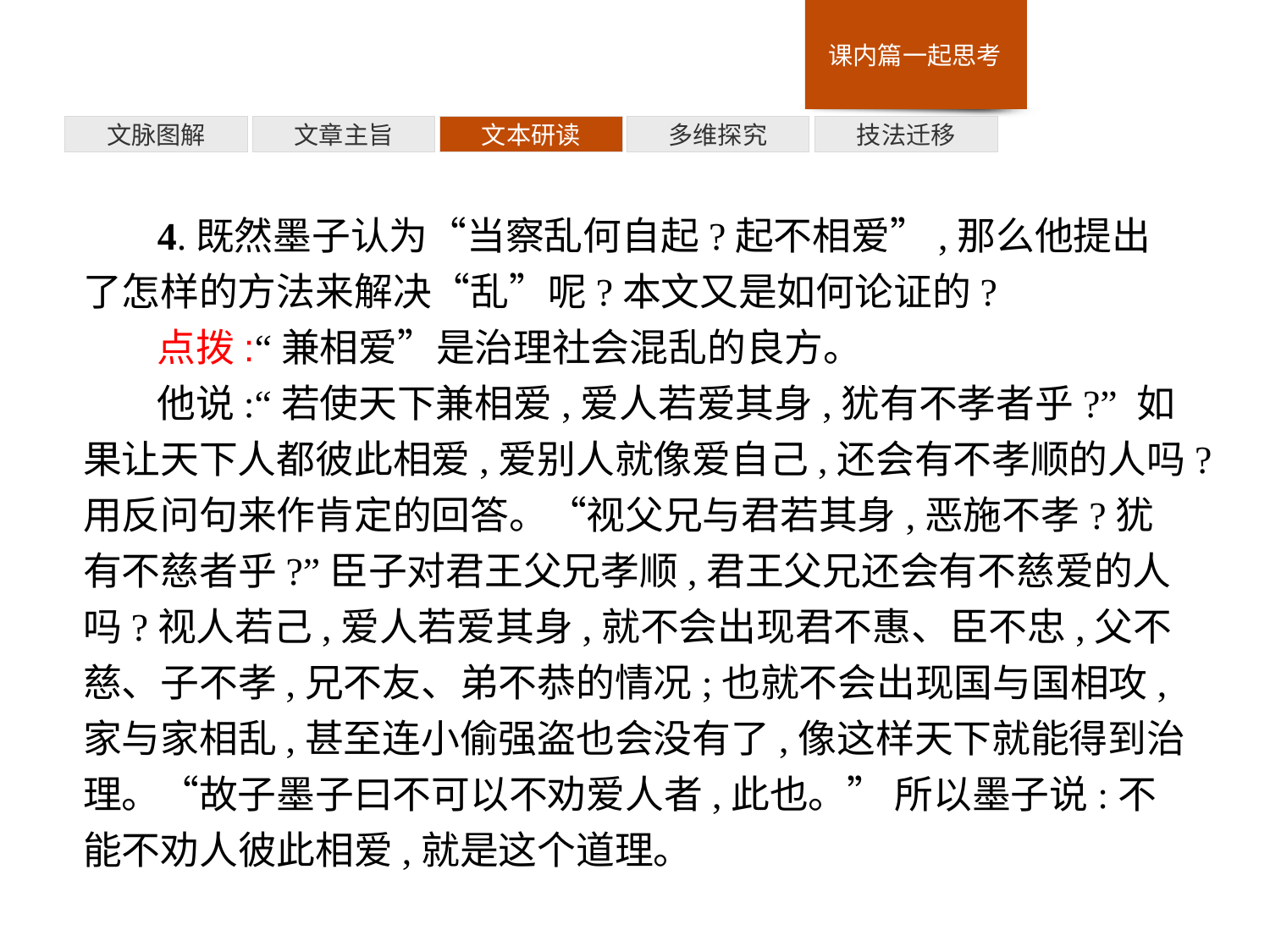

技法迁移
多维探究
文本研读
文章主旨
文脉图解
4.既然墨子认为“当察乱何自起?起不相爱”,那么他提出了怎样的方法来解决“乱”呢?本文又是如何论证的?
点拨:“兼相爱”是治理社会混乱的良方。
他说:“若使天下兼相爱,爱人若爱其身,犹有不孝者乎?” 如果让天下人都彼此相爱,爱别人就像爱自己,还会有不孝顺的人吗?用反问句来作肯定的回答。“视父兄与君若其身,恶施不孝?犹有不慈者乎?”臣子对君王父兄孝顺,君王父兄还会有不慈爱的人吗?视人若己,爱人若爱其身,就不会出现君不惠、臣不忠,父不慈、子不孝,兄不友、弟不恭的情况;也就不会出现国与国相攻,家与家相乱,甚至连小偷强盗也会没有了,像这样天下就能得到治理。“故子墨子曰不可以不劝爱人者,此也。” 所以墨子说:不能不劝人彼此相爱,就是这个道理。